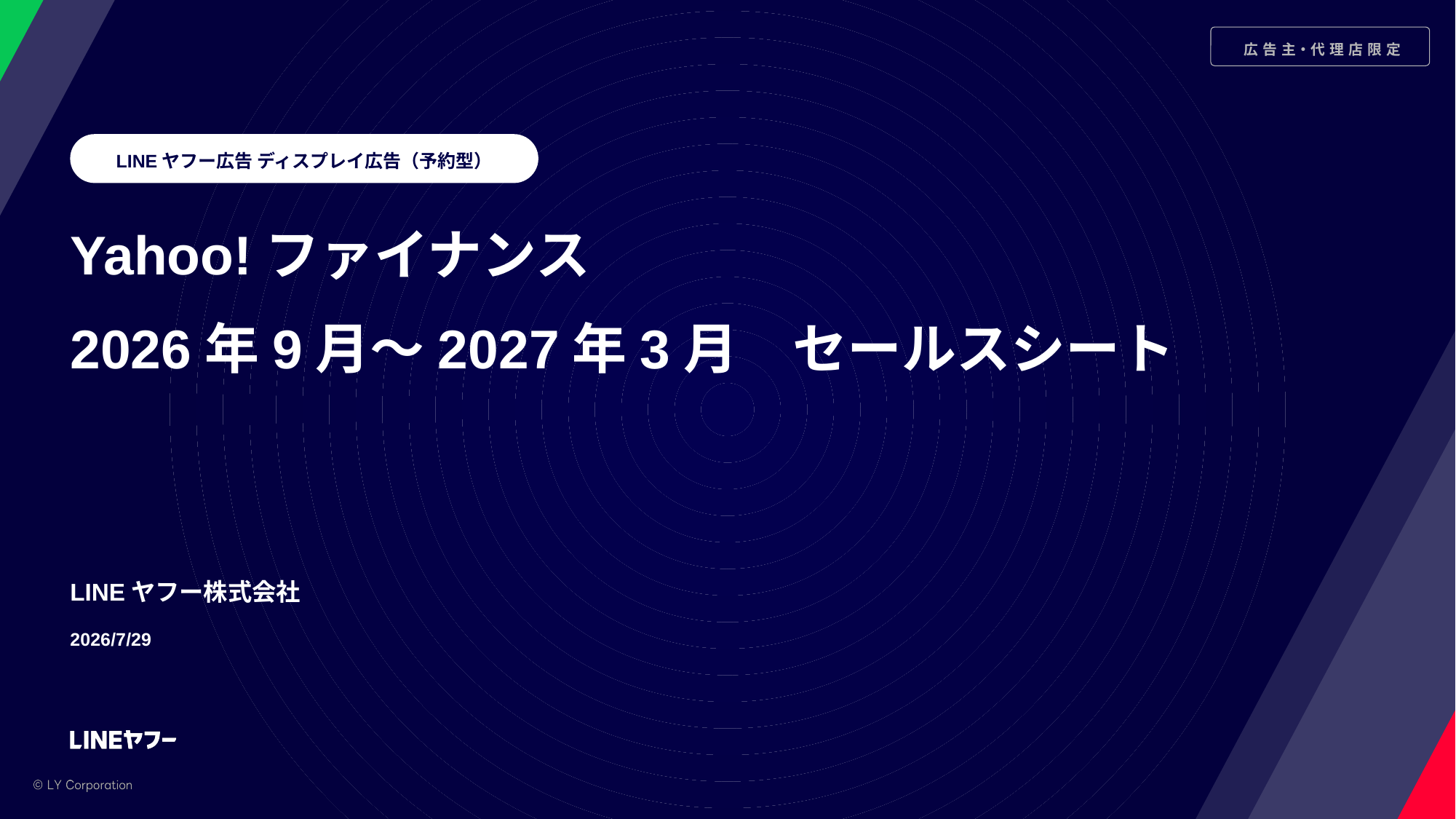

LINEヤフー広告 ディスプレイ広告（予約型）
Yahoo!ファイナンス
2026年9月～2027年3月　セールスシート
LINEヤフー株式会社
2026/7/29